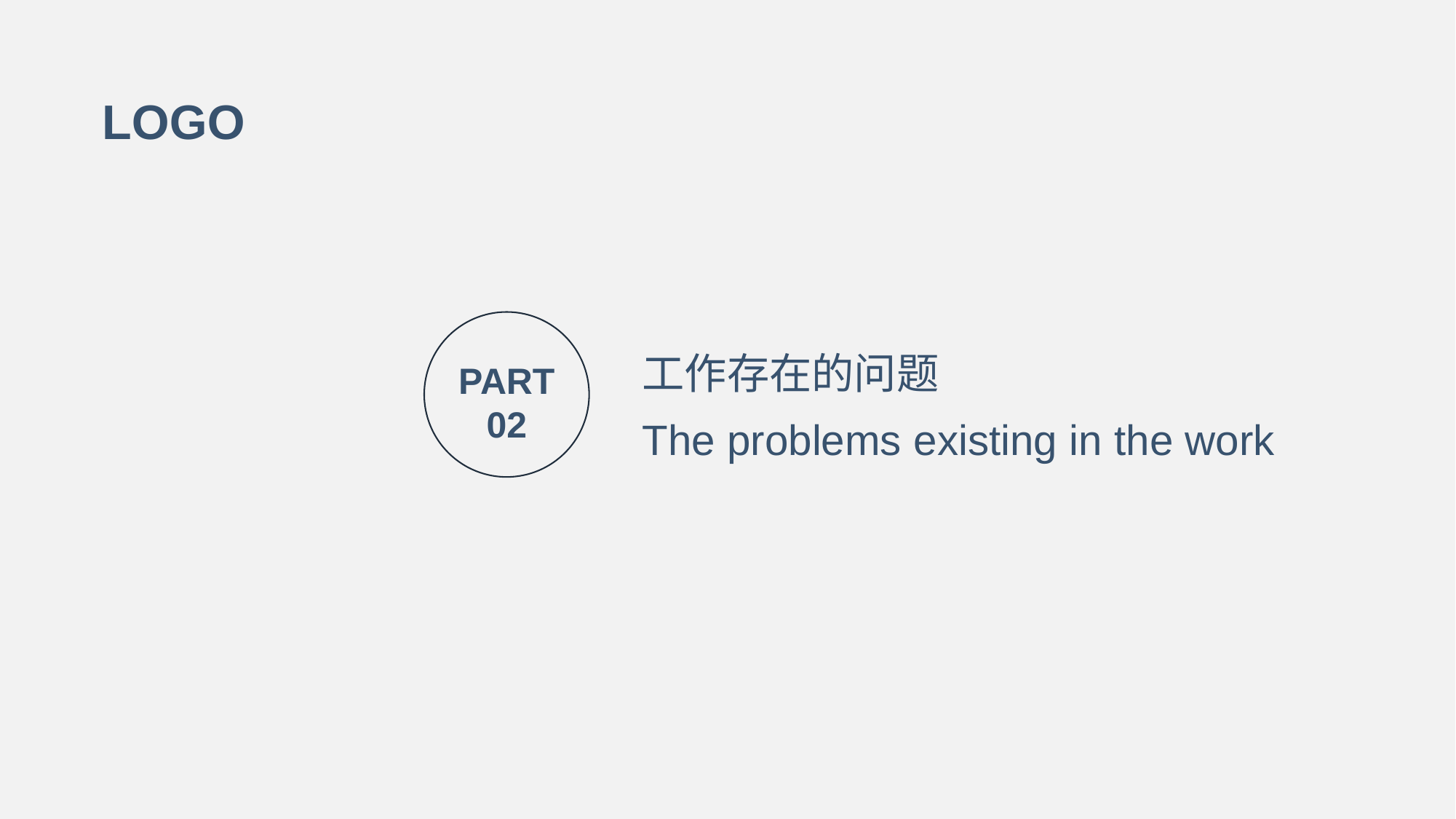

LOGO

工作存在的问题
The problems existing in the work
PART
02